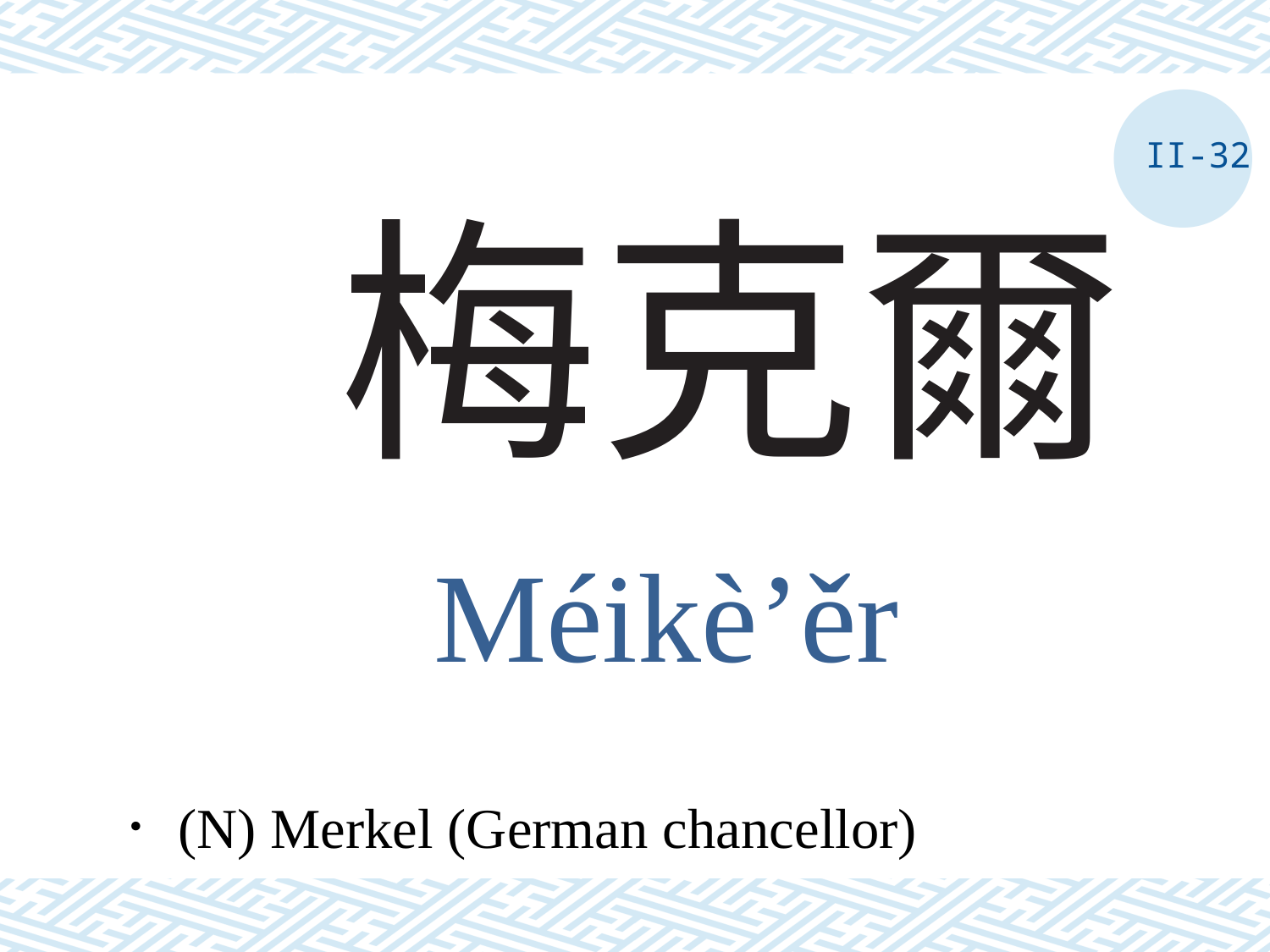

II-32

# 梅克爾
Méikè’ěr
．(N) Merkel (German chancellor)